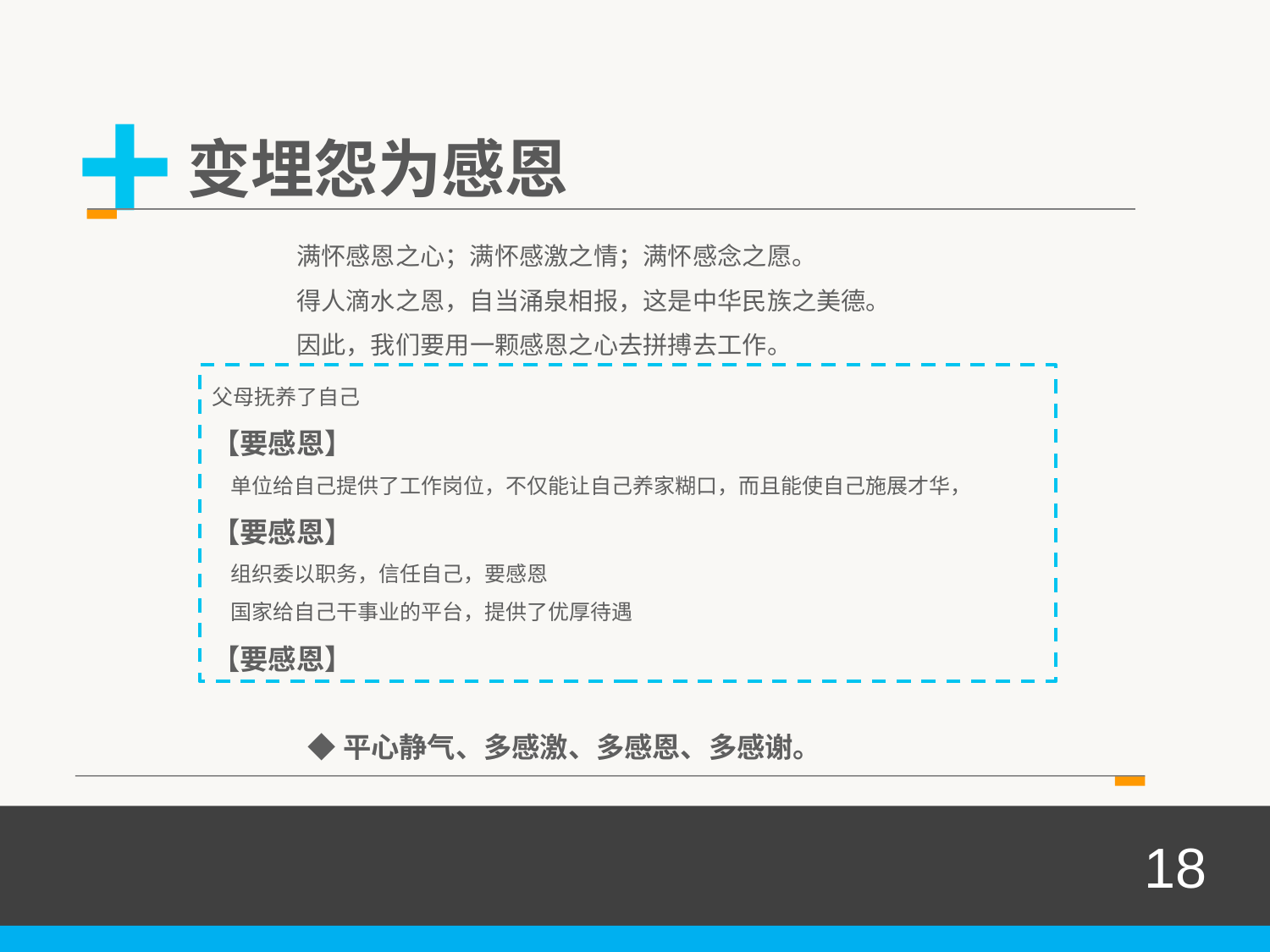

+
变埋怨为感恩

满怀感恩之心；满怀感激之情；满怀感念之愿。
得人滴水之恩，自当涌泉相报，这是中华民族之美德。因此，我们要用一颗感恩之心去拼搏去工作。
父母抚养了自己
【要感恩】
   单位给自己提供了工作岗位，不仅能让自己养家糊口，而且能使自己施展才华，
【要感恩】
   组织委以职务，信任自己，要感恩
   国家给自己干事业的平台，提供了优厚待遇
【要感恩】
◆平心静气、多感激、多感恩、多感谢。

18